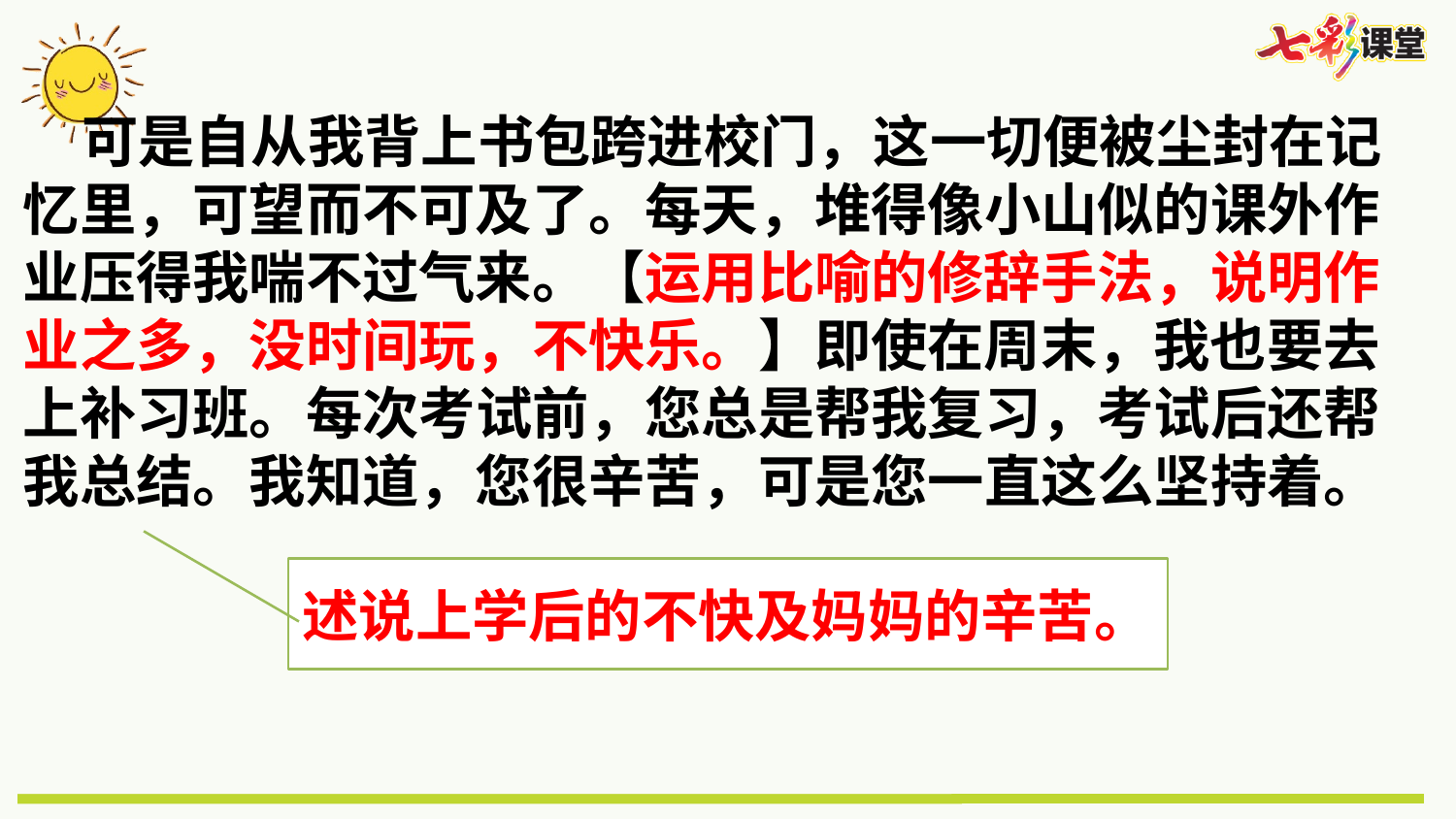

可是自从我背上书包跨进校门，这一切便被尘封在记忆里，可望而不可及了。每天，堆得像小山似的课外作业压得我喘不过气来。【运用比喻的修辞手法，说明作业之多，没时间玩，不快乐。】即使在周末，我也要去上补习班。每次考试前，您总是帮我复习，考试后还帮我总结。我知道，您很辛苦，可是您一直这么坚持着。
述说上学后的不快及妈妈的辛苦。